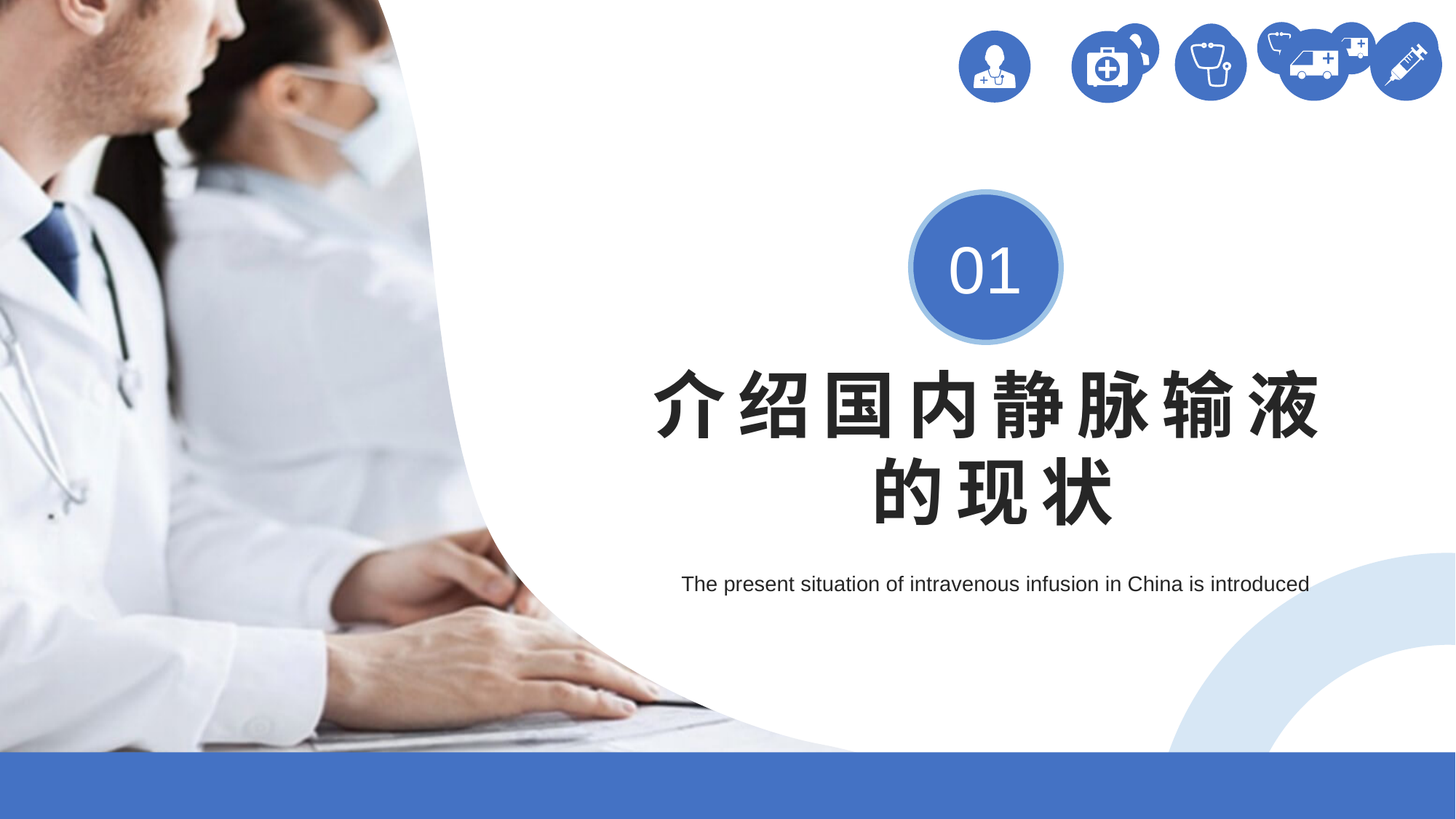

01
介绍国内静脉输液的现状

The present situation of intravenous infusion in China is introduced